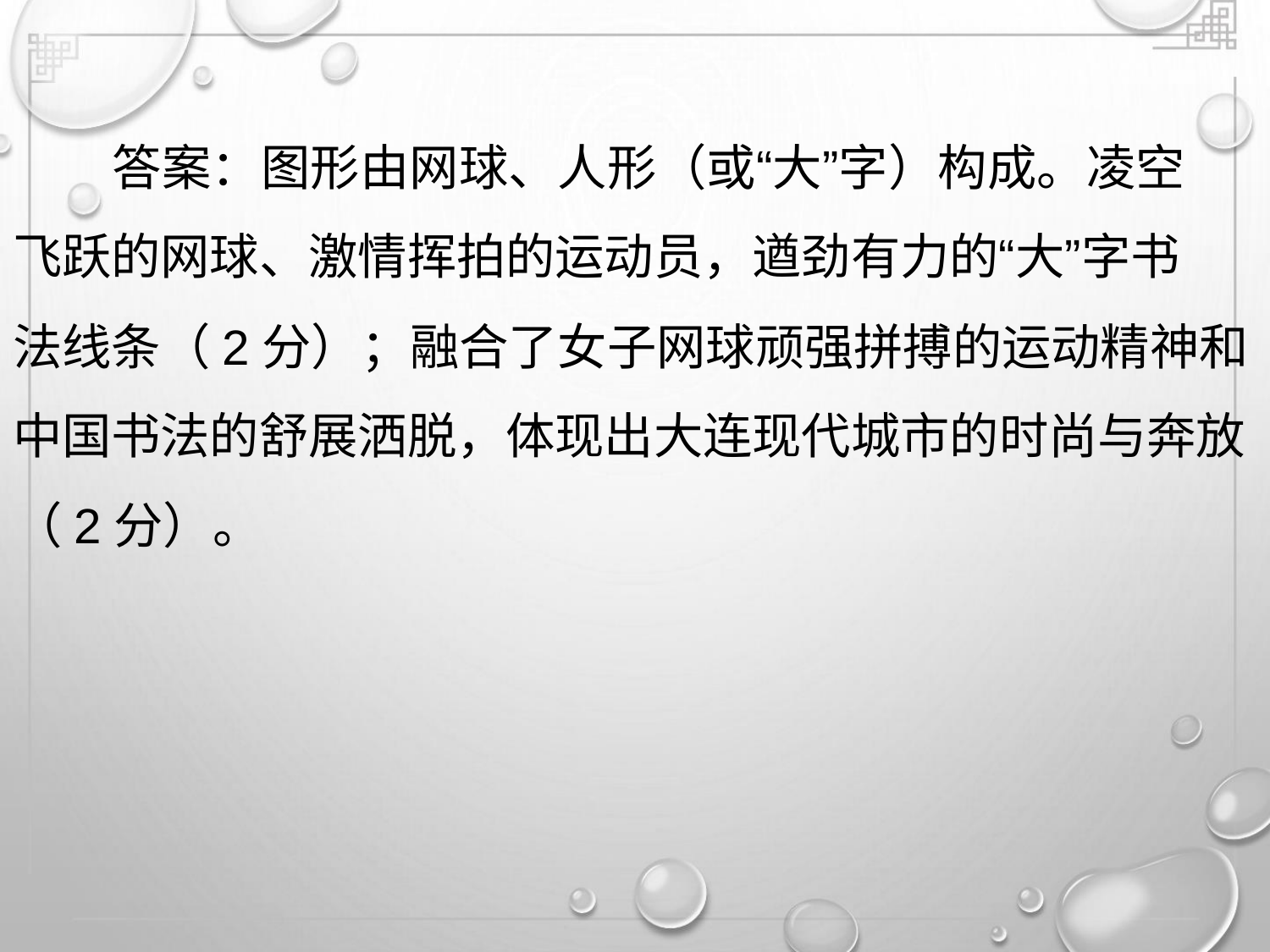

答案：图形由网球、人形（或“大”字）构成。凌空
飞跃的网球、激情挥拍的运动员，遒劲有力的“大”字书
法线条（2分）；融合了女子网球顽强拼搏的运动精神和
中国书法的舒展洒脱，体现出大连现代城市的时尚与奔放
（2分）。